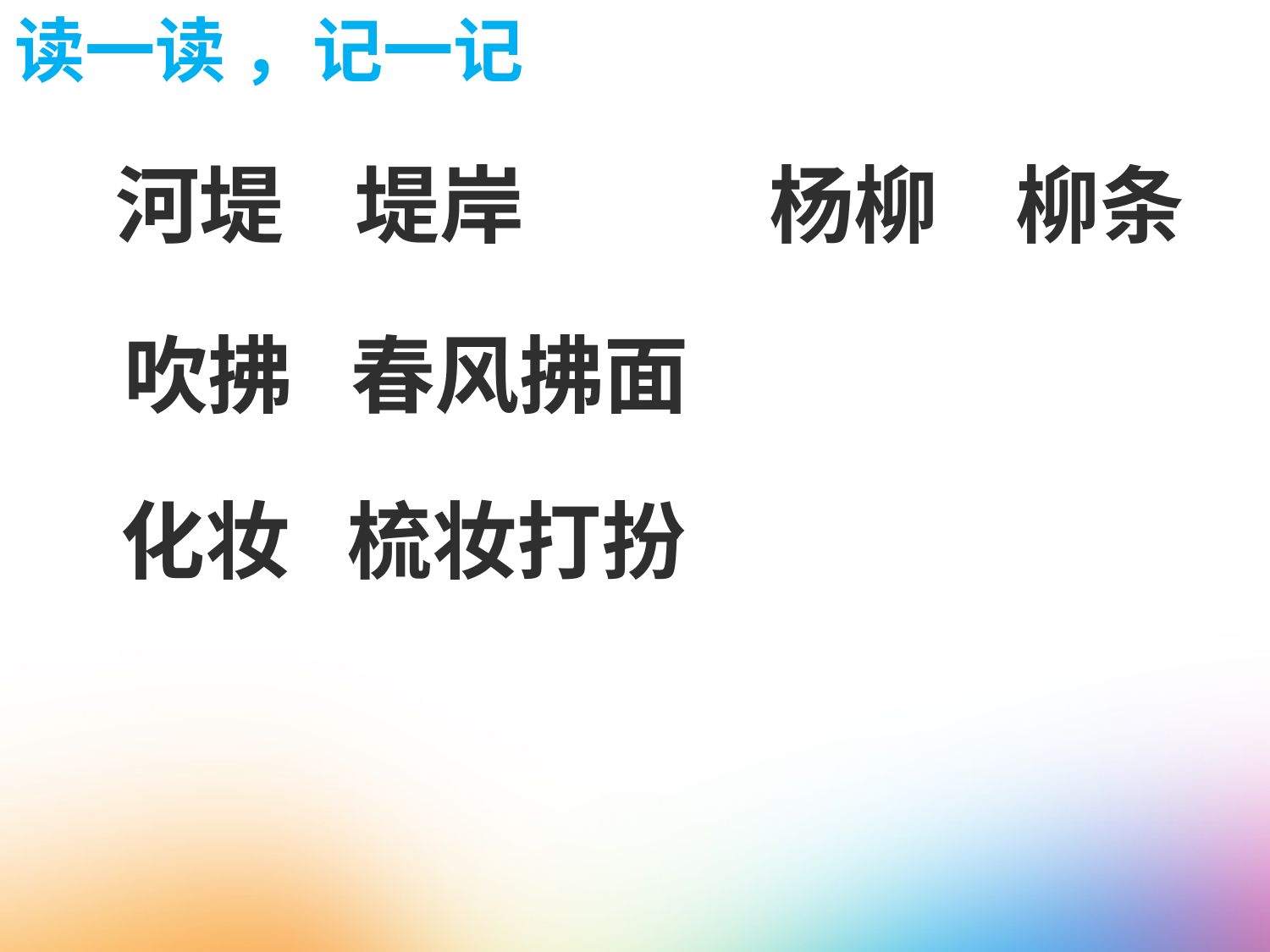

读一读 ，记一记
河堤    堤岸
杨柳    柳条
吹拂   春风拂面
  化妆   梳妆打扮